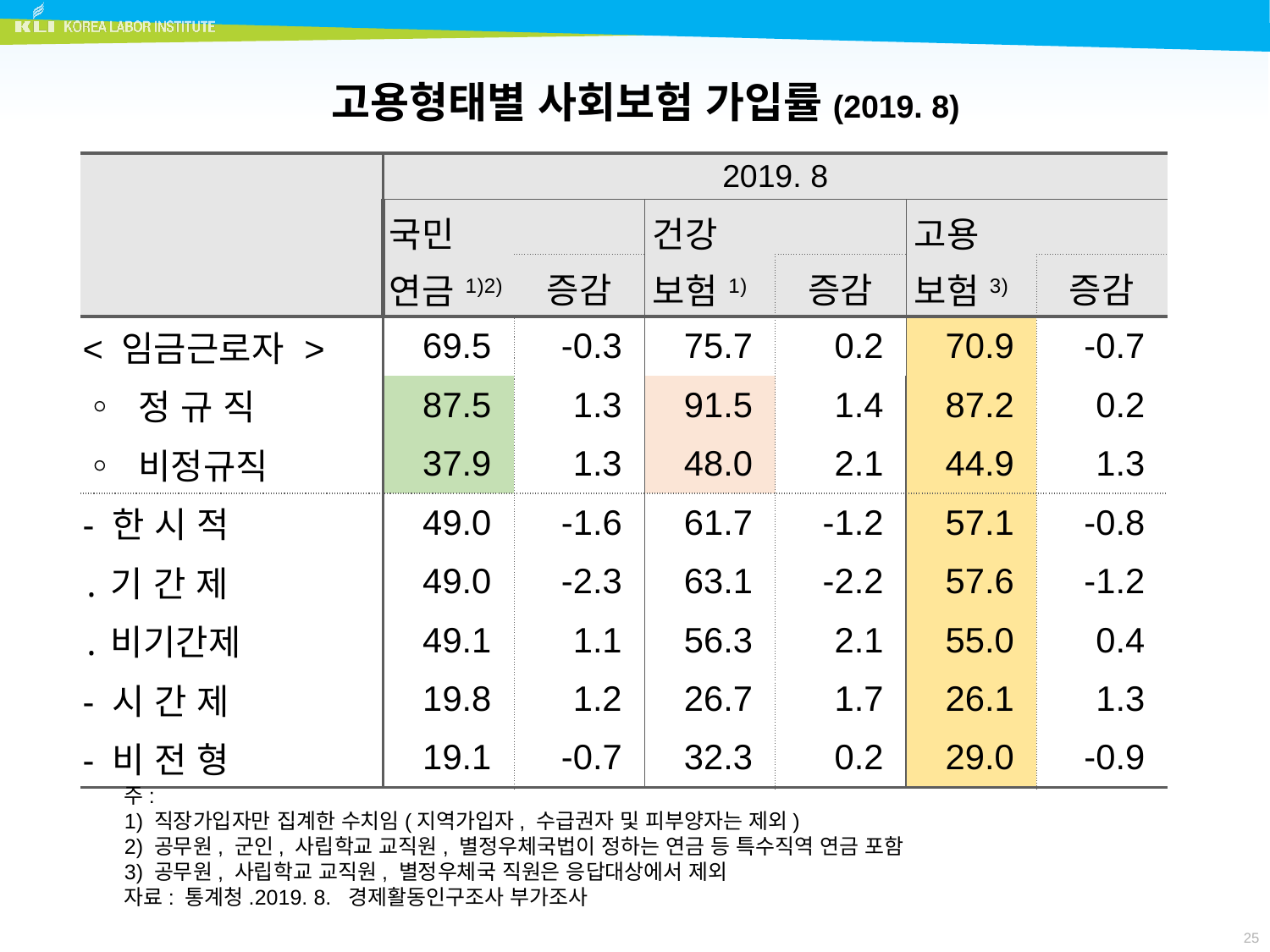

고용형태별 사회보험 가입률(2019. 8)

|  | 2019. 8 |  |  |  |  |  |
| --- | --- | --- | --- | --- | --- | --- |
|  | 국민 연금1)2) |  | 건강 보험1) |  | 고용 보험3) |  |
|  |  | 증감 |  | 증감 |  | 증감 |
| < 임금근로자 > | 69.5 | -0.3 | 75.7 | 0.2 | 70.9 | -0.7 |
| ◦ 정 규 직 | 87.5 | 1.3 | 91.5 | 1.4 | 87.2 | 0.2 |
| ◦ 비정규직 | 37.9 | 1.3 | 48.0 | 2.1 | 44.9 | 1.3 |
| - 한 시 적 | 49.0 | -1.6 | 61.7 | -1.2 | 57.1 | -0.8 |
| ․기 간 제 | 49.0 | -2.3 | 63.1 | -2.2 | 57.6 | -1.2 |
| ․비기간제 | 49.1 | 1.1 | 56.3 | 2.1 | 55.0 | 0.4 |
| - 시 간 제 | 19.8 | 1.2 | 26.7 | 1.7 | 26.1 | 1.3 |
| - 비 전 형 | 19.1 | -0.7 | 32.3 | 0.2 | 29.0 | -0.9 |
주:
1) 직장가입자만 집계한 수치임(지역가입자, 수급권자 및 피부양자는 제외)
2) 공무원, 군인, 사립학교 교직원, 별정우체국법이 정하는 연금 등 특수직역 연금 포함
3) 공무원, 사립학교 교직원, 별정우체국 직원은 응답대상에서 제외
자료: 통계청.2019. 8.  경제활동인구조사 부가조사
25